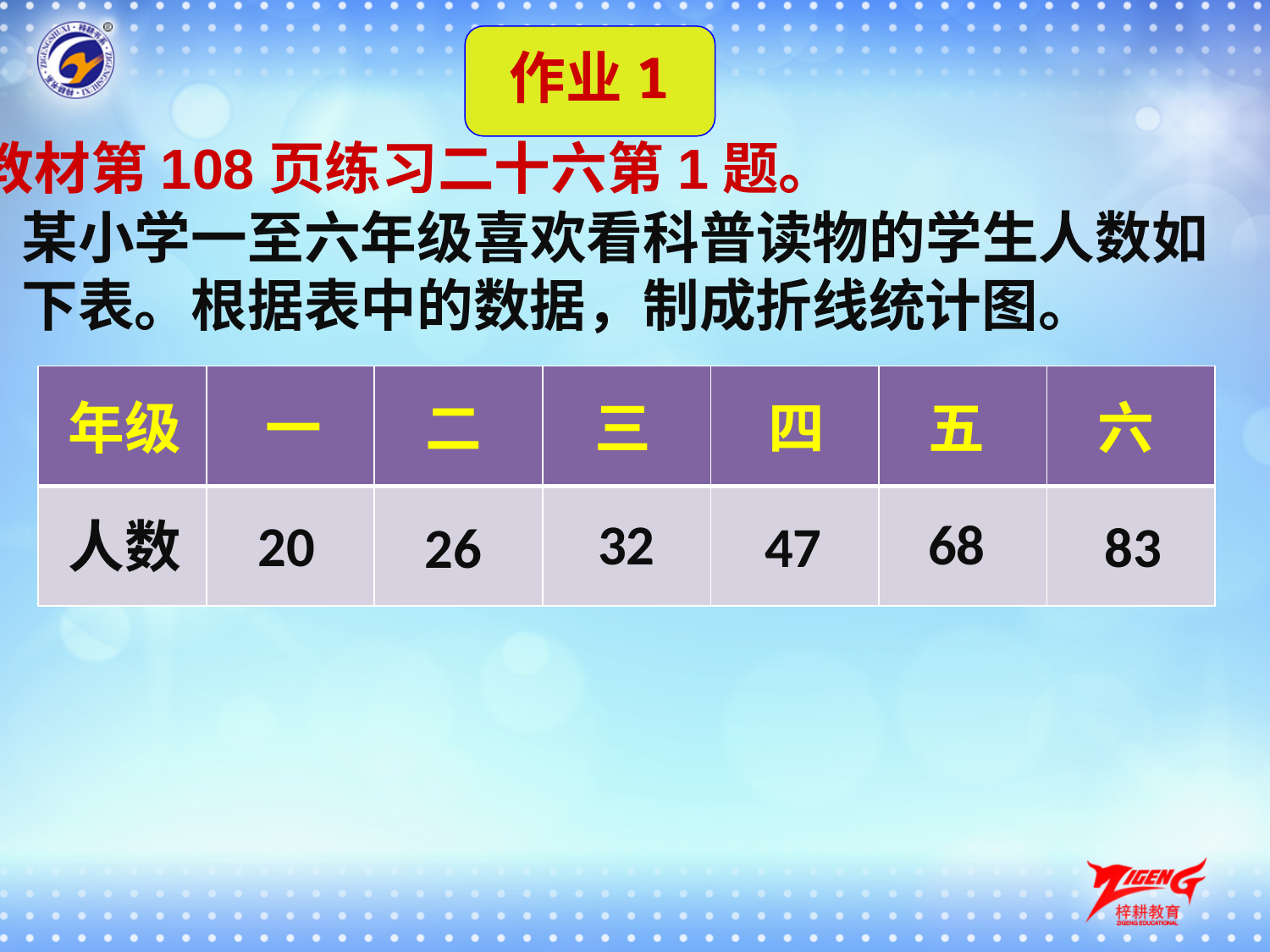

作业1
教材第108页练习二十六第1题。
某小学一至六年级喜欢看科普读物的学生人数如下表。根据表中的数据，制成折线统计图。
|  |  |  |  |  |  |  |
| --- | --- | --- | --- | --- | --- | --- |
|  |  |  |  |  |  |  |
年级
一
二
三
四
五
六
32
68
20
人数
47
83
26